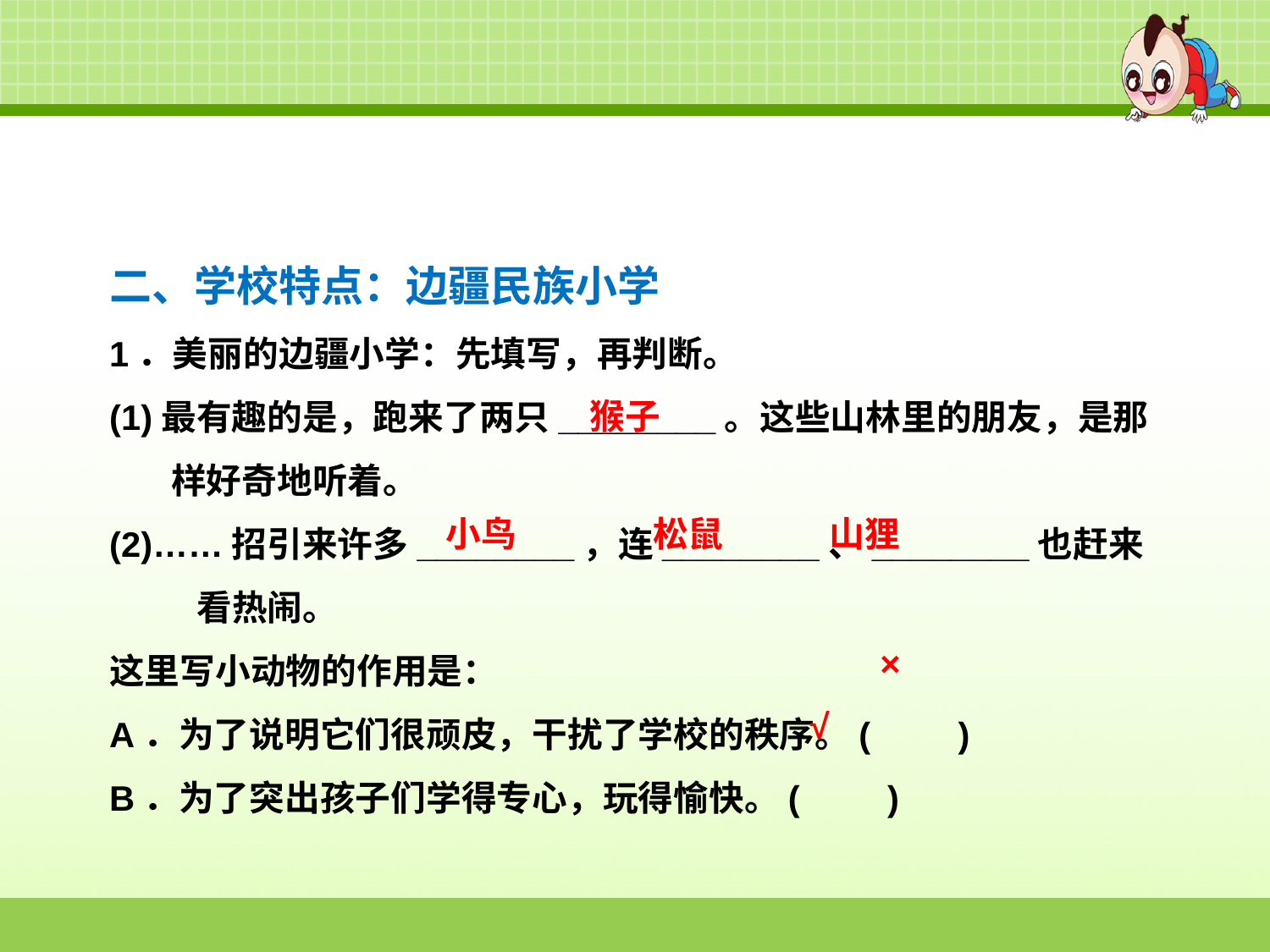

二、学校特点：边疆民族小学
1．美丽的边疆小学：先填写，再判断。
(1)最有趣的是，跑来了两只________。这些山林里的朋友，是那样好奇地听着。
(2)……招引来许多________，连________、________也赶来看热闹。
这里写小动物的作用是：
A．为了说明它们很顽皮，干扰了学校的秩序。(　　)
B．为了突出孩子们学得专心，玩得愉快。(　　)
猴子
小鸟
松鼠
山狸
×
√